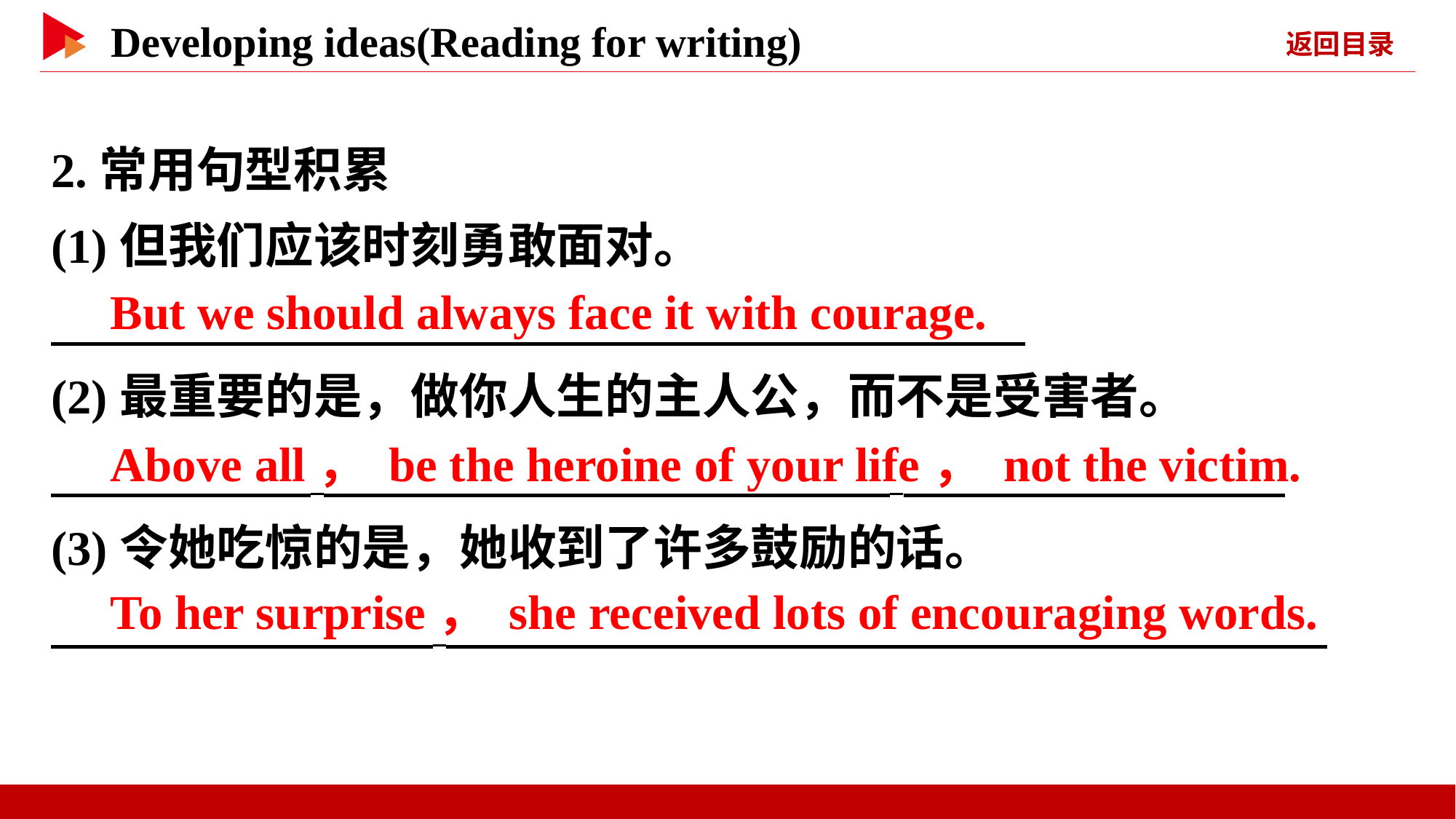

2.常用句型积累
(1)但我们应该时刻勇敢面对。

(2)最重要的是，做你人生的主人公，而不是受害者。

(3)令她吃惊的是，她收到了许多鼓励的话。

　But we should always face it with courage.
　Above all， be the heroine of your life， not the victim.
　To her surprise， she received lots of encouraging words.